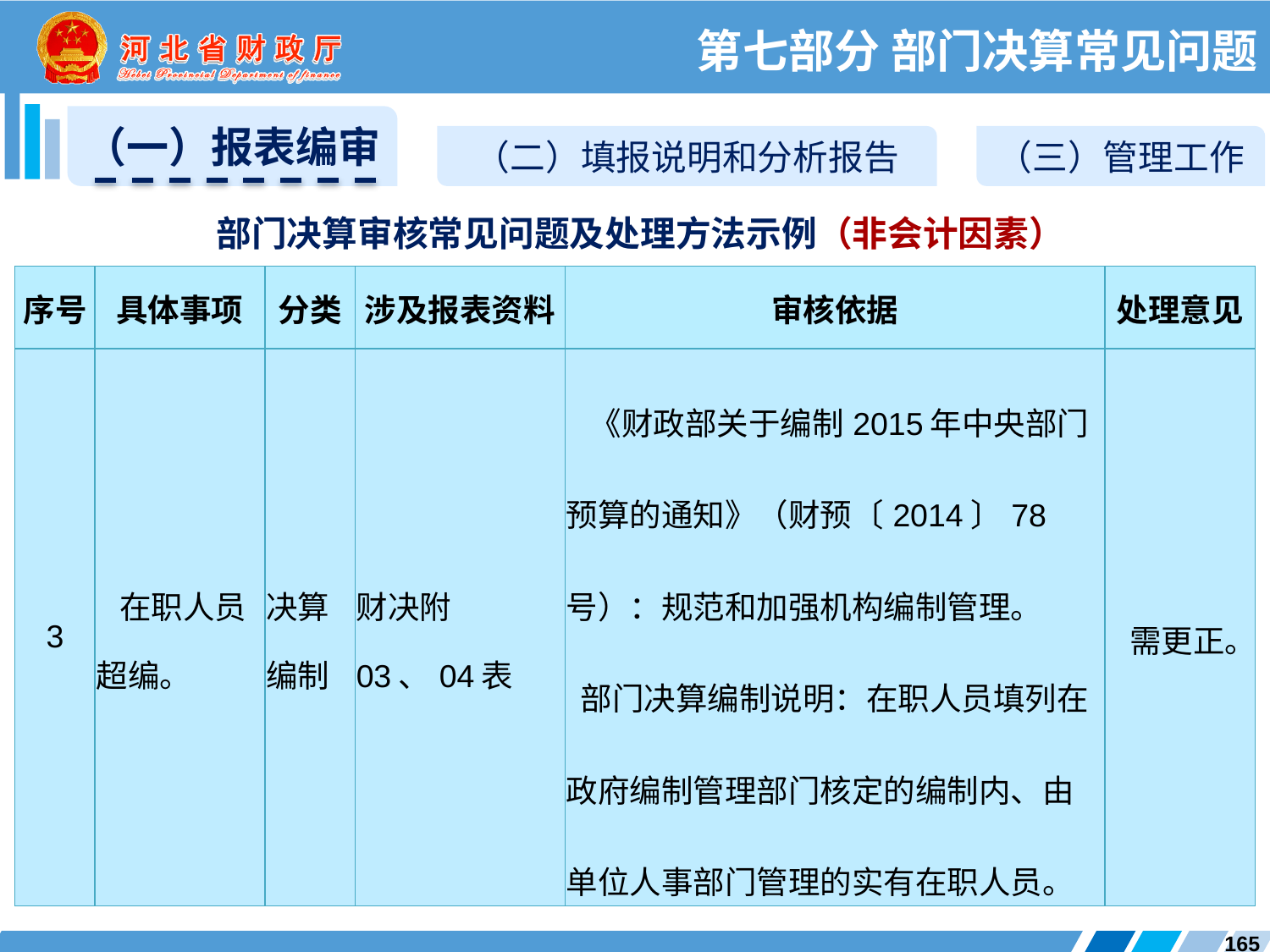

第七部分 部门决算常见问题
（一）报表编审
（二）填报说明和分析报告
（三）管理工作
部门决算审核常见问题及处理方法示例（非会计因素）
| 序号 | 具体事项 | 分类 | 涉及报表资料 | 审核依据 | 处理意见 |
| --- | --- | --- | --- | --- | --- |
| 3 | 在职人员超编。 | 决算编制 | 财决附03、04表 | 《财政部关于编制2015年中央部门预算的通知》（财预〔2014〕78号）：规范和加强机构编制管理。 部门决算编制说明：在职人员填列在政府编制管理部门核定的编制内、由单位人事部门管理的实有在职人员。 | 需更正。 |
165